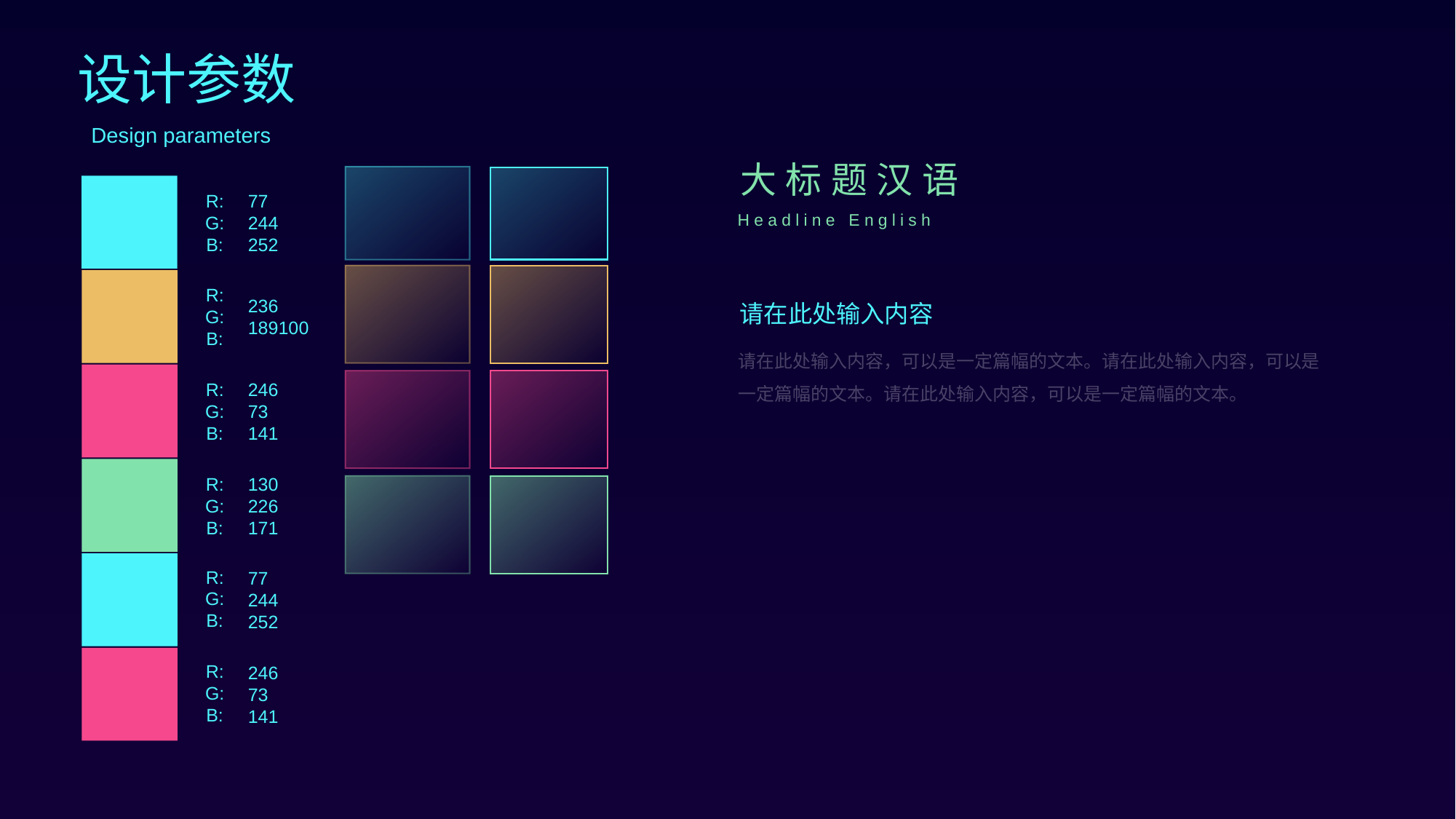

设计参数
Design parameters
大标题汉语

R:
G:
B:
77
244
252
Headline English

R:
G:
B:
236
189100
请在此处输入内容
请在此处输入内容，可以是一定篇幅的文本。请在此处输入内容，可以是一定篇幅的文本。请在此处输入内容，可以是一定篇幅的文本。

R:
G:
B:
246
73
141

R:
G:
B:

130
226
171

R:
G:
B:

77
244
252
R:
G:
B:

246
73
141